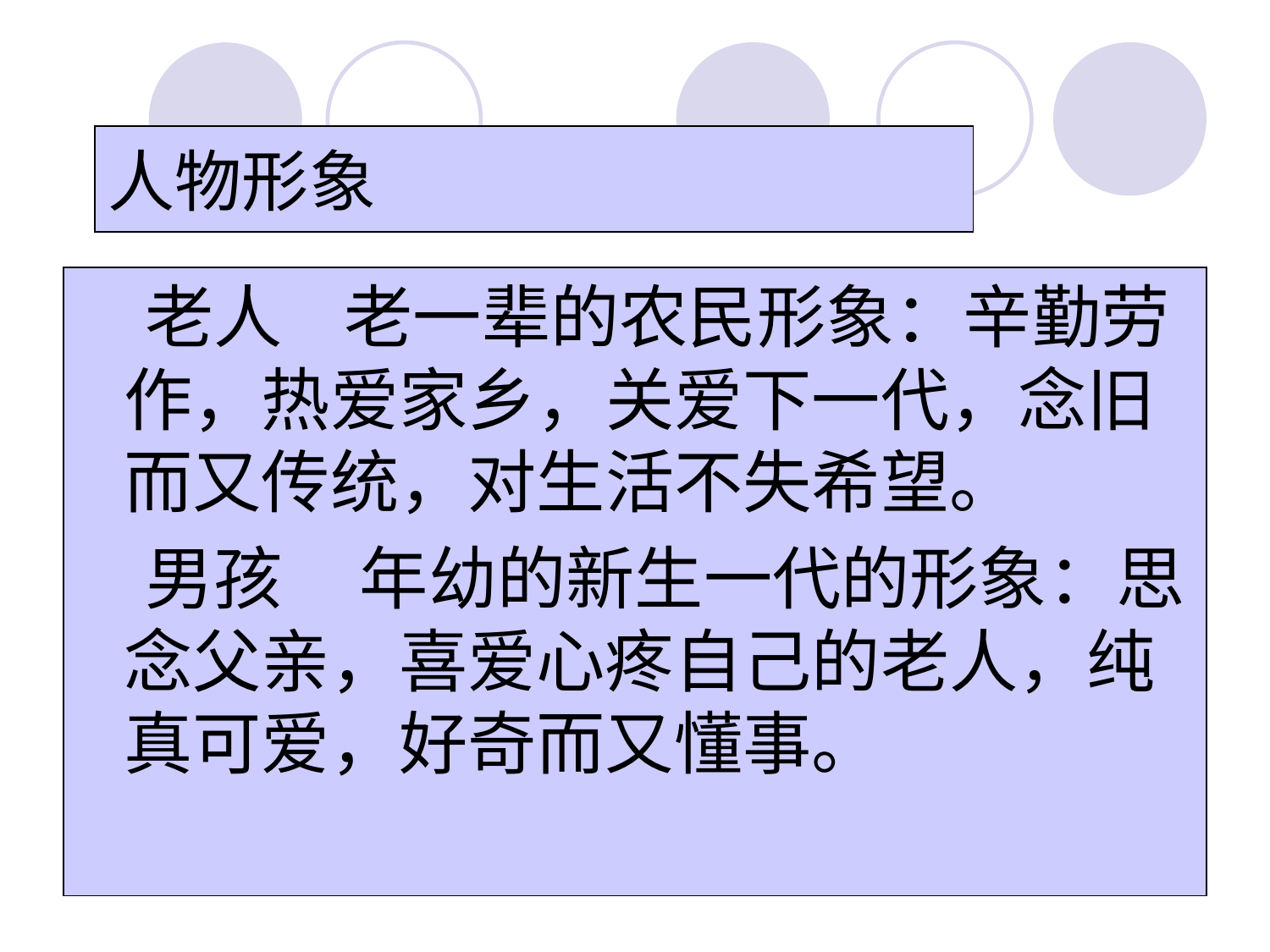

人物形象
老人    老一辈的农民形象：辛勤劳作，热爱家乡，关爱下一代，念旧而又传统，对生活不失希望。
男孩     年幼的新生一代的形象：思念父亲，喜爱心疼自己的老人，纯真可爱，好奇而又懂事。